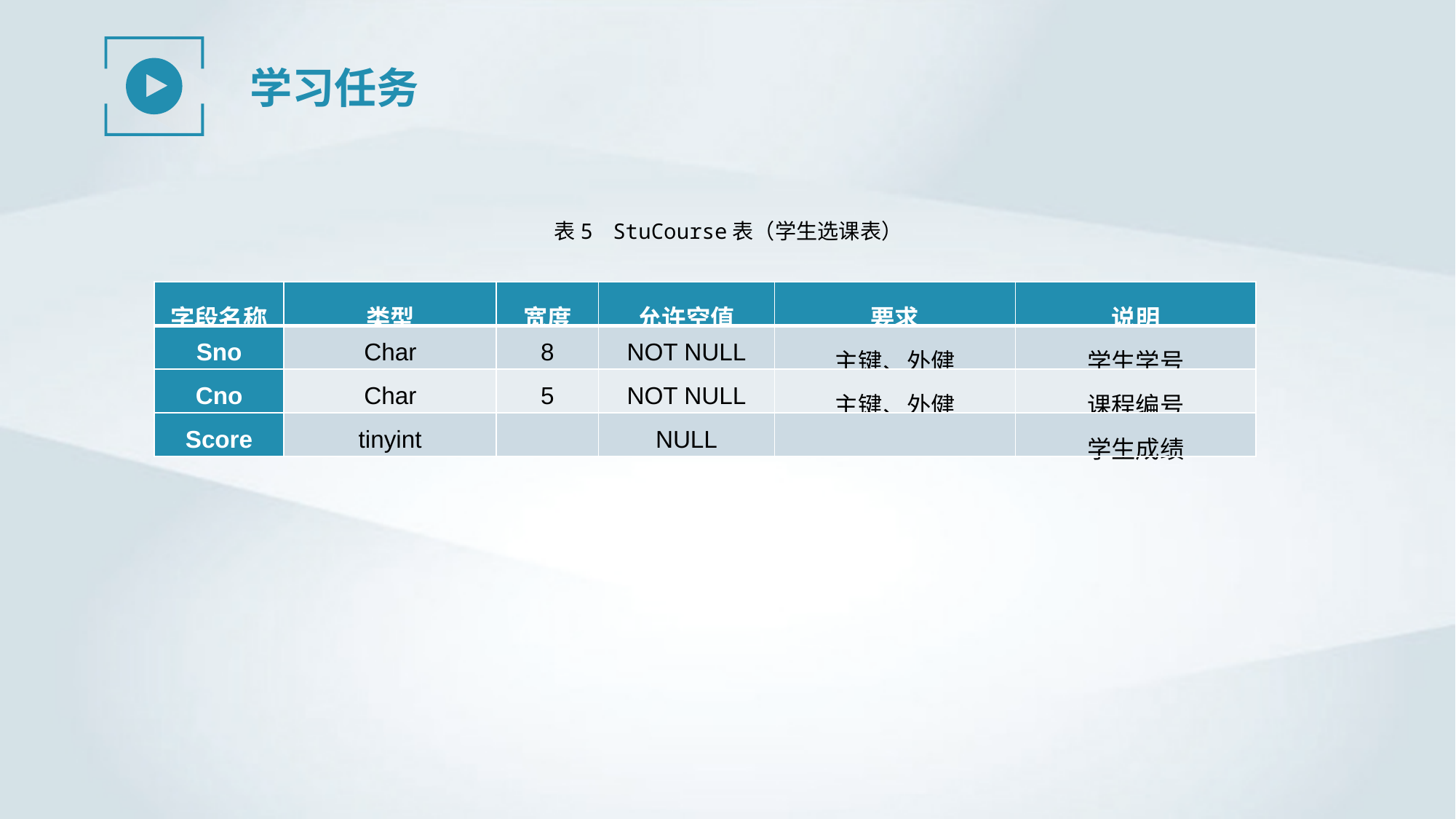

学习任务
表5   StuCourse表（学生选课表）
| 字段名称 | 类型 | 宽度 | 允许空值 | 要求 | 说明 |
| --- | --- | --- | --- | --- | --- |
| Sno | Char | 8 | NOT NULL | 主键、外健 | 学生学号 |
| Cno | Char | 5 | NOT NULL | 主键、外健 | 课程编号 |
| Score | tinyint |  | NULL |  | 学生成绩 |